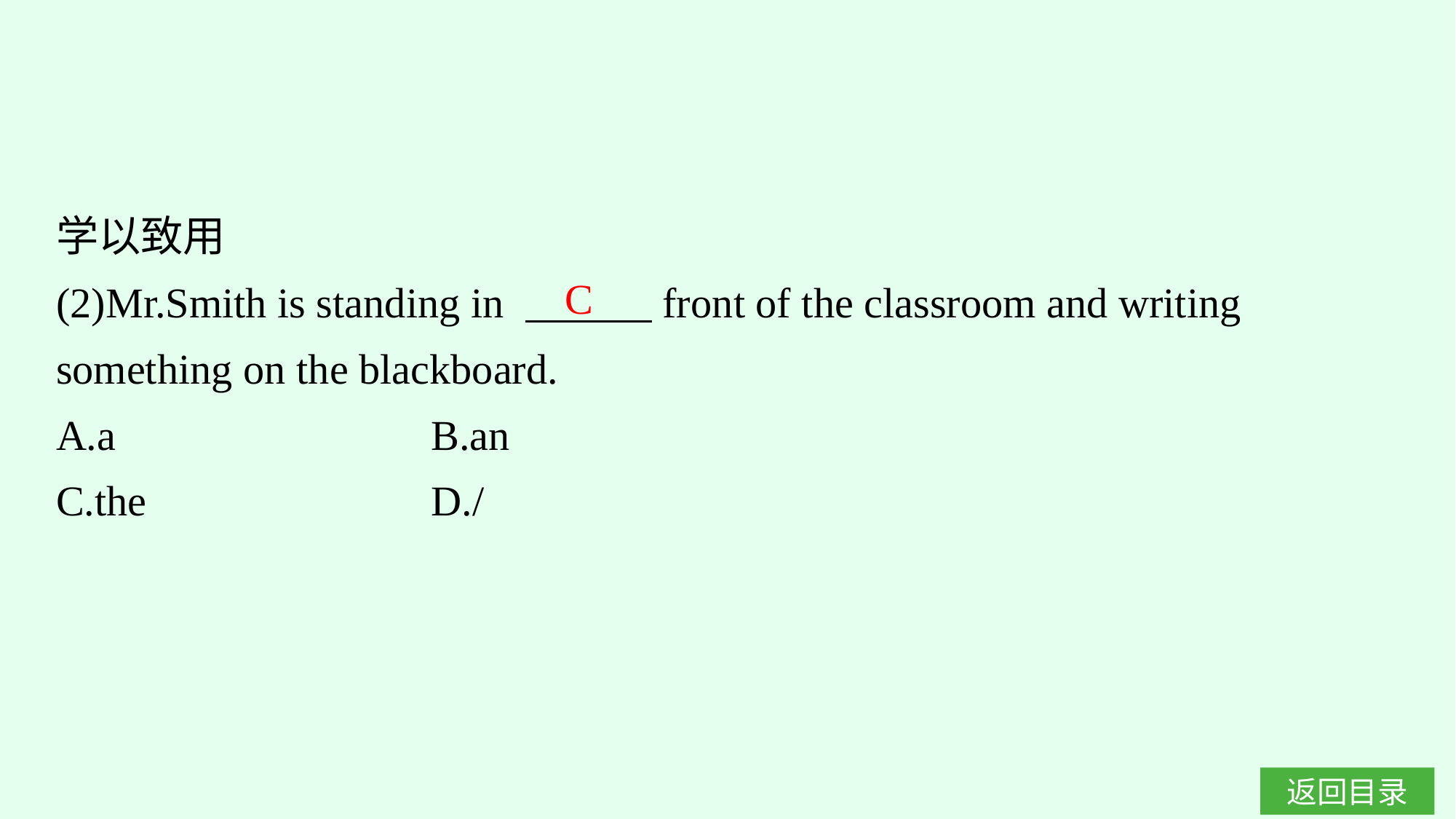

学以致用
(2)Mr.Smith is standing in 　　　front of the classroom and writing something on the blackboard.
A.a　　　　　　　	B.an
C.the			D./
C